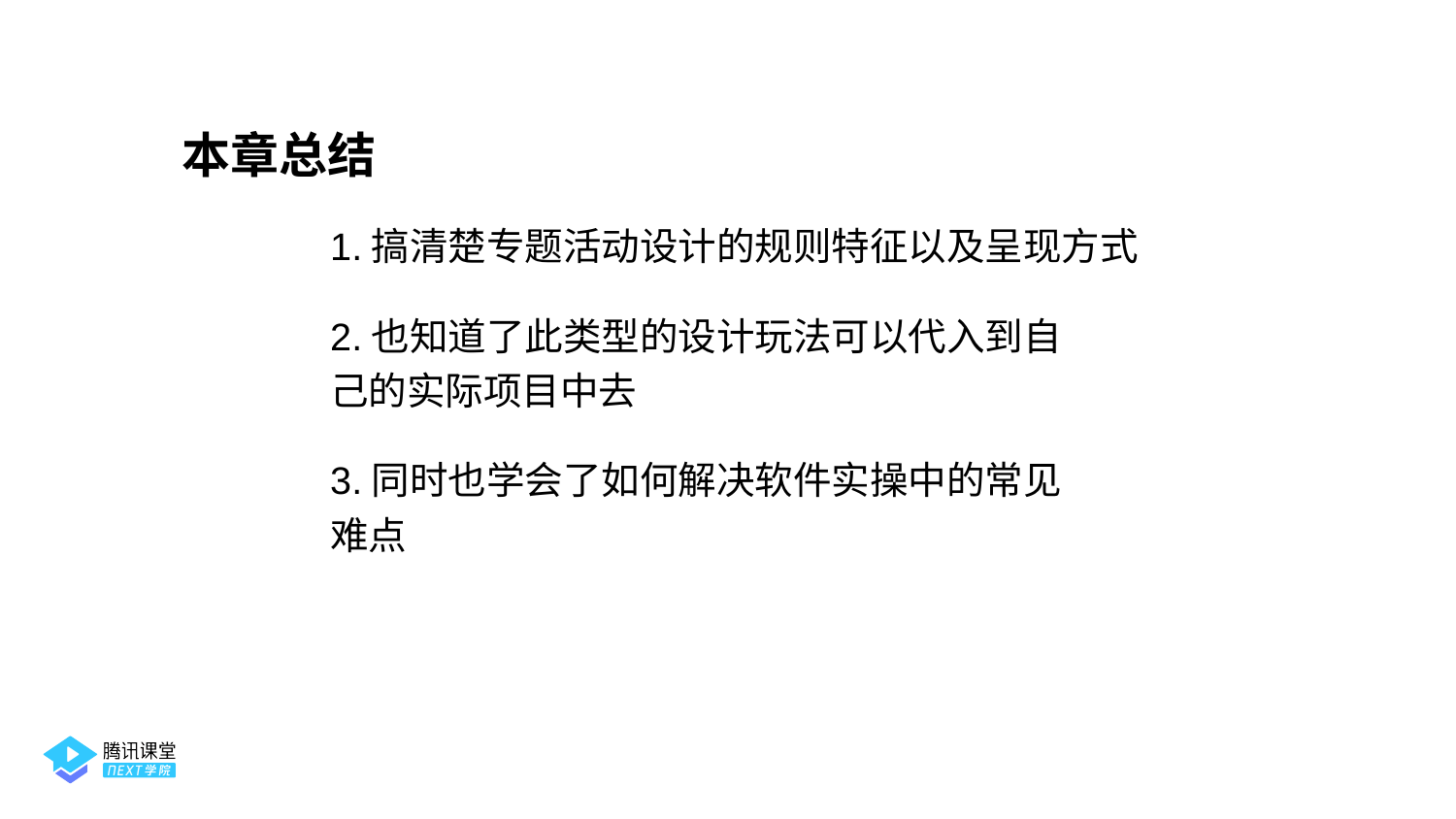

本章总结
1.搞清楚专题活动设计的规则特征以及呈现方式
2.也知道了此类型的设计玩法可以代入到自己的实际项目中去
3.同时也学会了如何解决软件实操中的常见难点